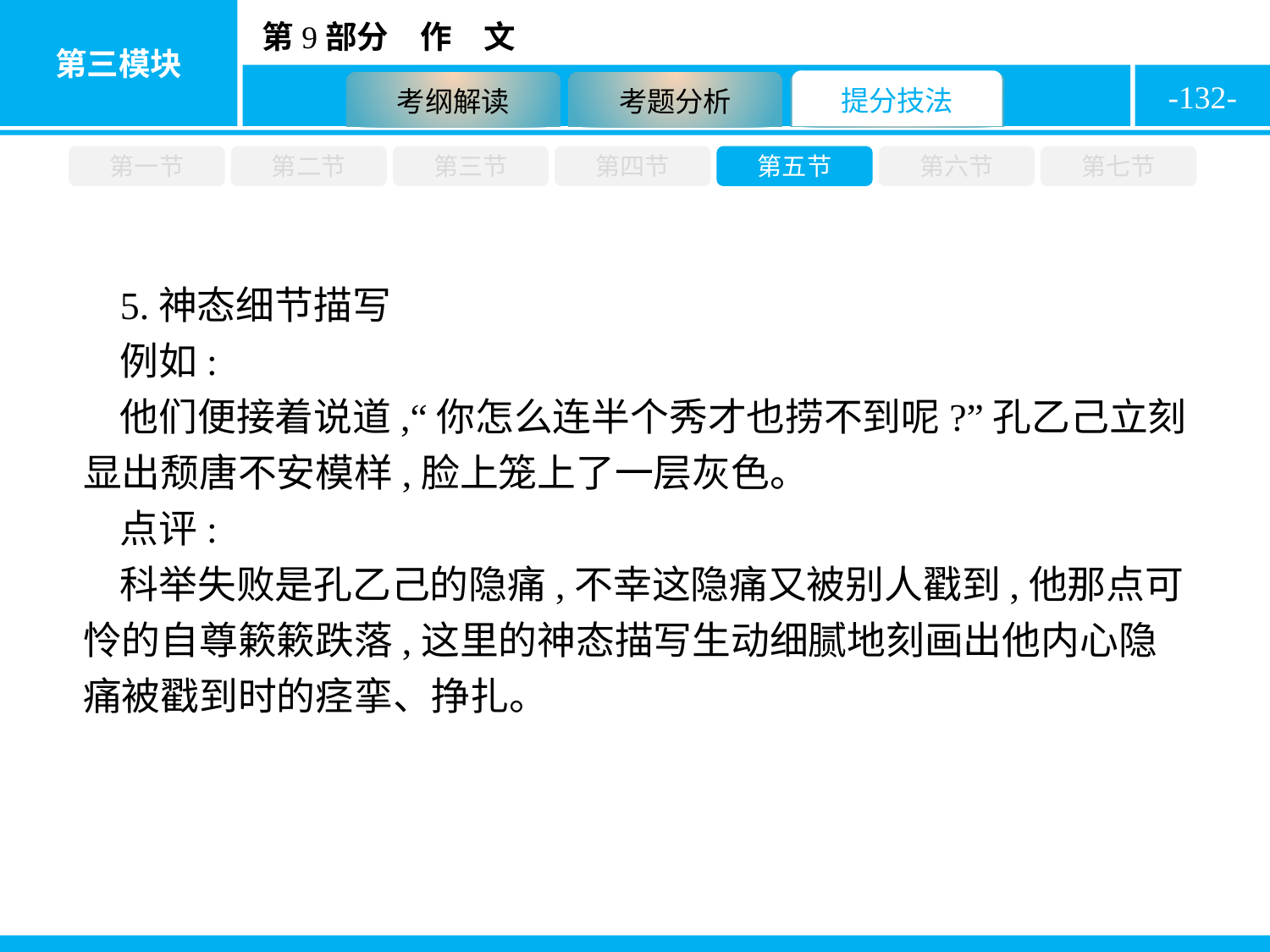

-132-
第一节
第二节
第三节
第四节
第五节
第六节
第七节
5.神态细节描写
例如:
他们便接着说道,“你怎么连半个秀才也捞不到呢?”孔乙己立刻显出颓唐不安模样,脸上笼上了一层灰色。
点评:
科举失败是孔乙己的隐痛,不幸这隐痛又被别人戳到,他那点可怜的自尊簌簌跌落,这里的神态描写生动细腻地刻画出他内心隐痛被戳到时的痉挛、挣扎。